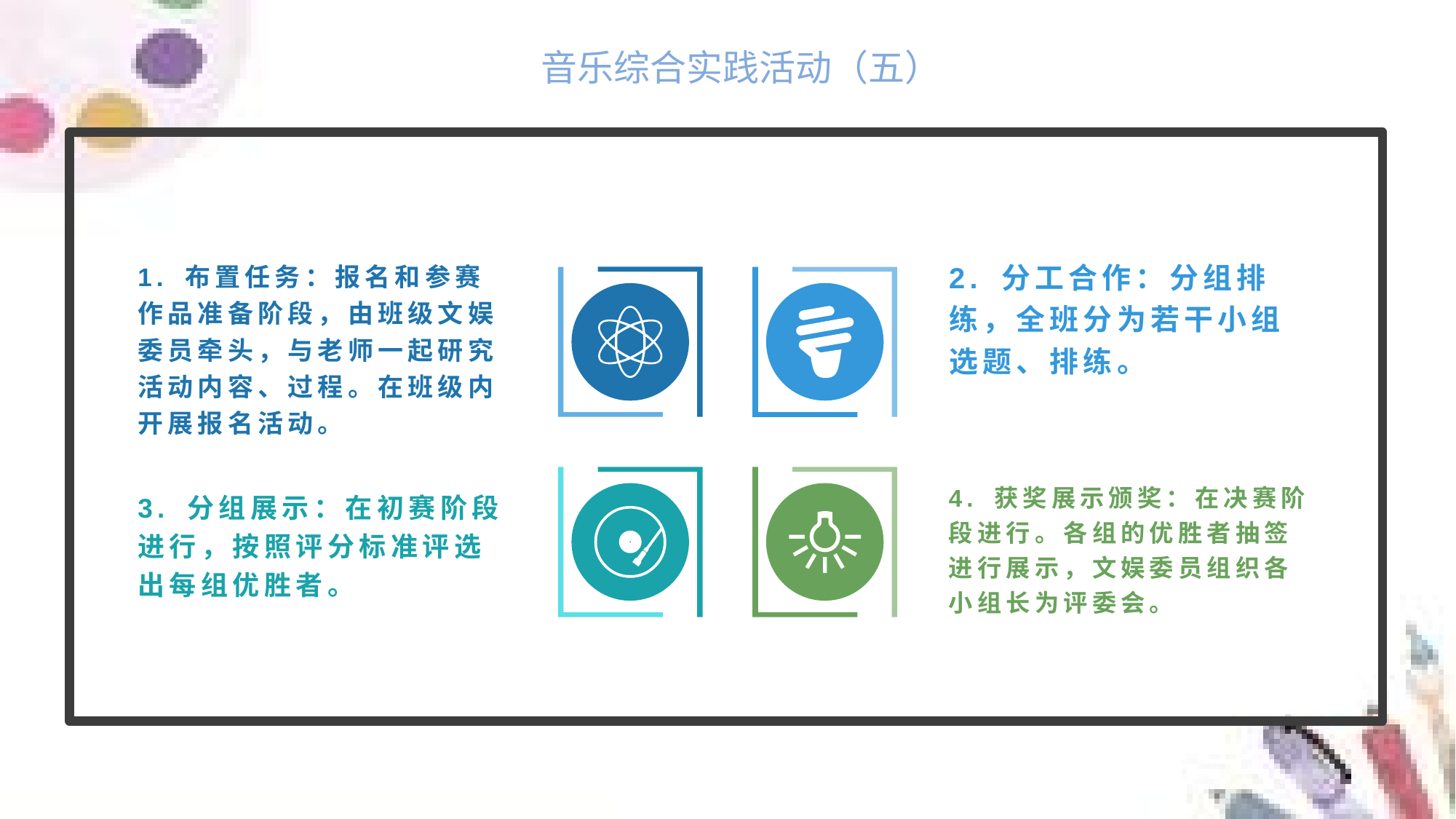

音乐综合实践活动（五）

1. 布置任务：报名和参赛作品准备阶段，由班级文娱委员牵头，与老师一起研究活动内容、过程。在班级内开展报名活动。
2. 分工合作：分组排练，全班分为若干小组选题、排练。

3. 分组展示：在初赛阶段
进行，按照评分标准评选出每组优胜者。

4. 获奖展示颁奖：在决赛阶段进行。各组的优胜者抽签进行展示，文娱委员组织各小组长为评委会。

21